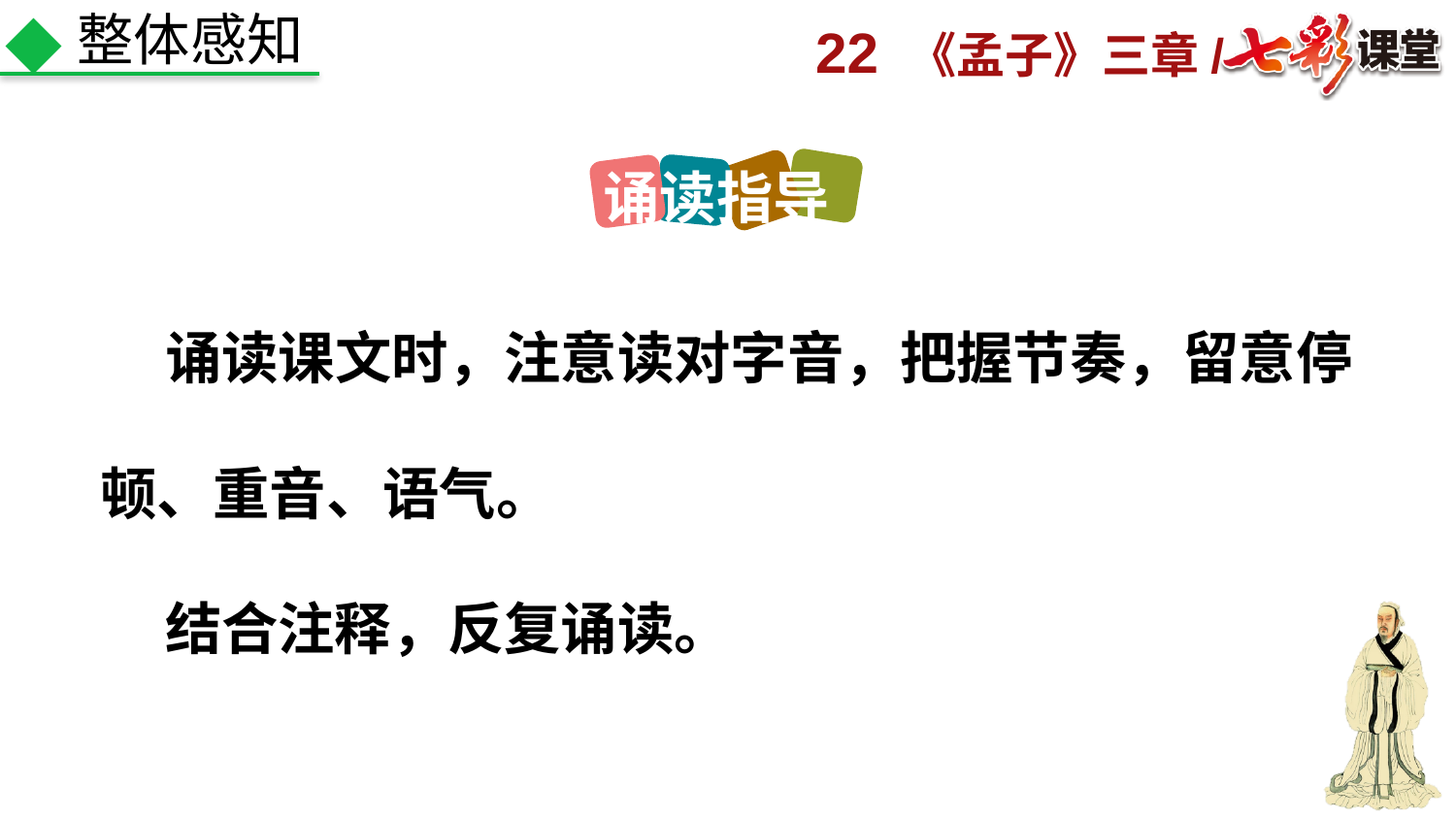

整体感知

诵读指导

    诵读课文时，注意读对字音，把握节奏，留意停顿、重音、语气。
    结合注释，反复诵读。